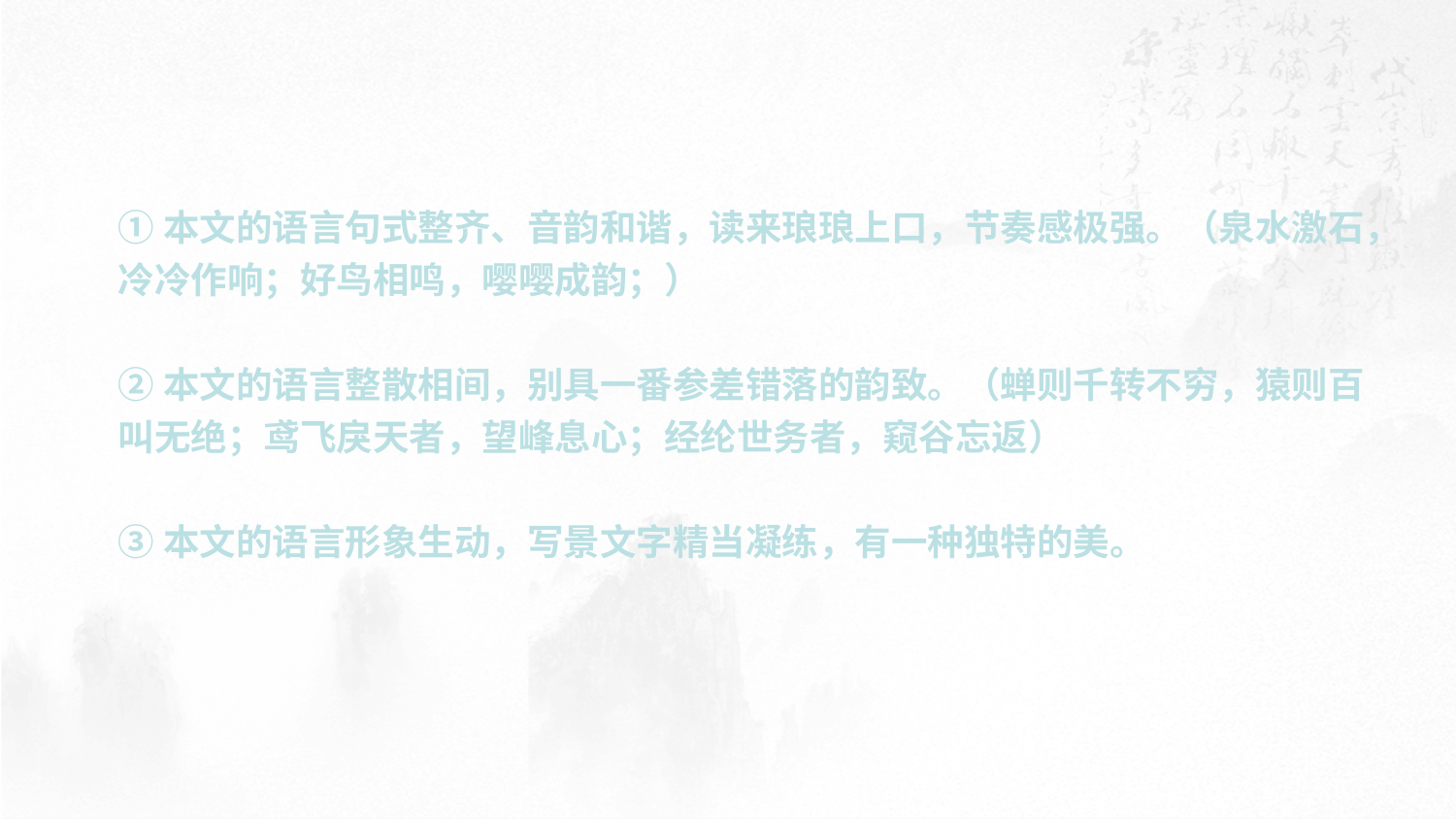

①本文的语言句式整齐、音韵和谐，读来琅琅上口，节奏感极强。（泉水激石，冷冷作响；好鸟相鸣，嘤嘤成韵；）

②本文的语言整散相间，别具一番参差错落的韵致。（蝉则千转不穷，猿则百叫无绝；鸢飞戾天者，望峰息心；经纶世务者，窥谷忘返）

③本文的语言形象生动，写景文字精当凝练，有一种独特的美。